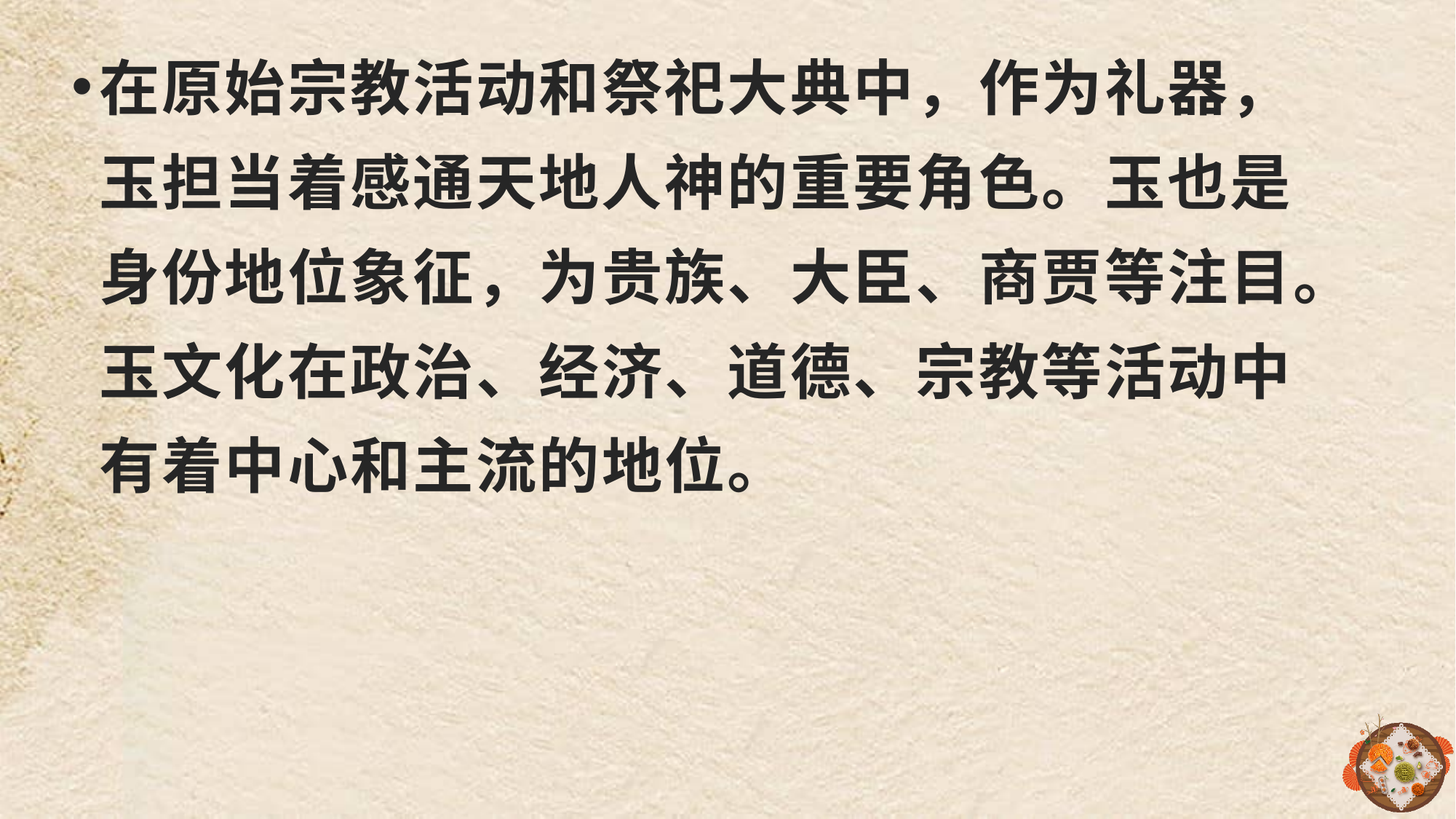

在原始宗教活动和祭祀大典中，作为礼器，玉担当着感通天地人神的重要角色。玉也是身份地位象征，为贵族、大臣、商贾等注目。玉文化在政治、经济、道德、宗教等活动中有着中心和主流的地位。